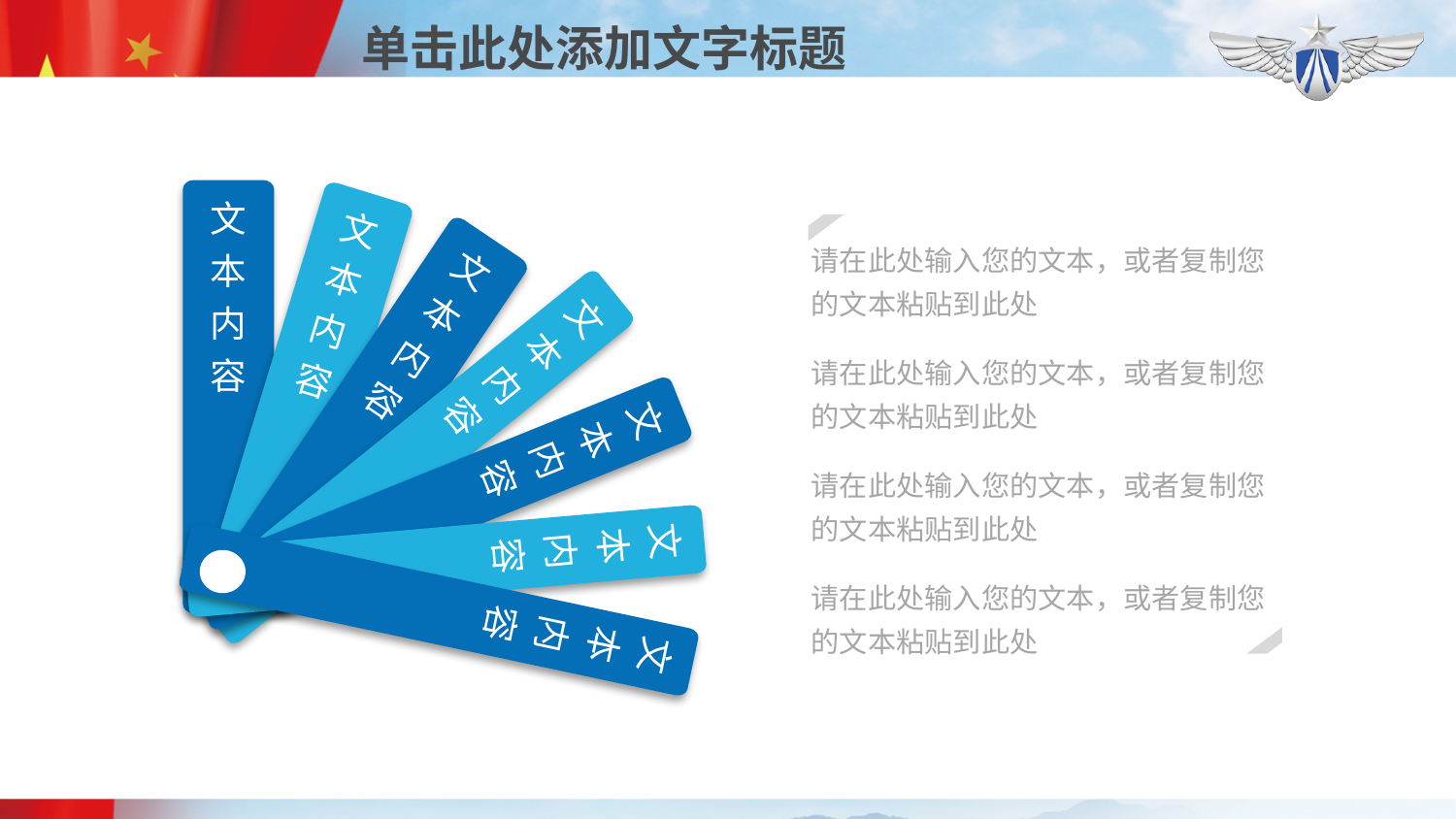

文本内容
文本内容
文本内容
文本内容

请在此处输入您的文本，或者复制您的文本粘贴到此处
请在此处输入您的文本，或者复制您的文本粘贴到此处
请在此处输入您的文本，或者复制您的文本粘贴到此处
请在此处输入您的文本，或者复制您的文本粘贴到此处
文本内容
文本内容
文本内容